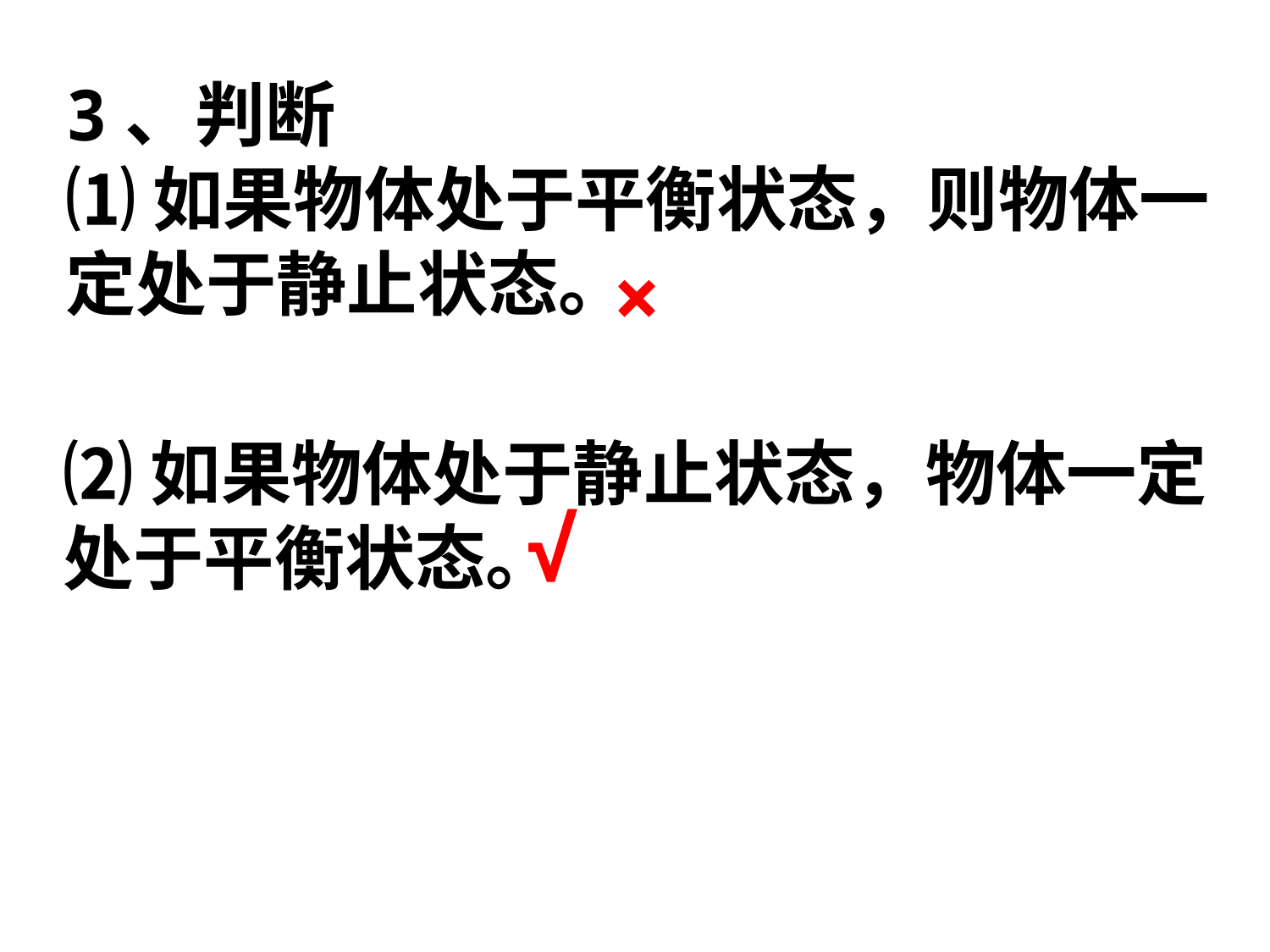

3、判断
⑴如果物体处于平衡状态，则物体一定处于静止状态。

×
⑵如果物体处于静止状态，物体一定处于平衡状态。
√